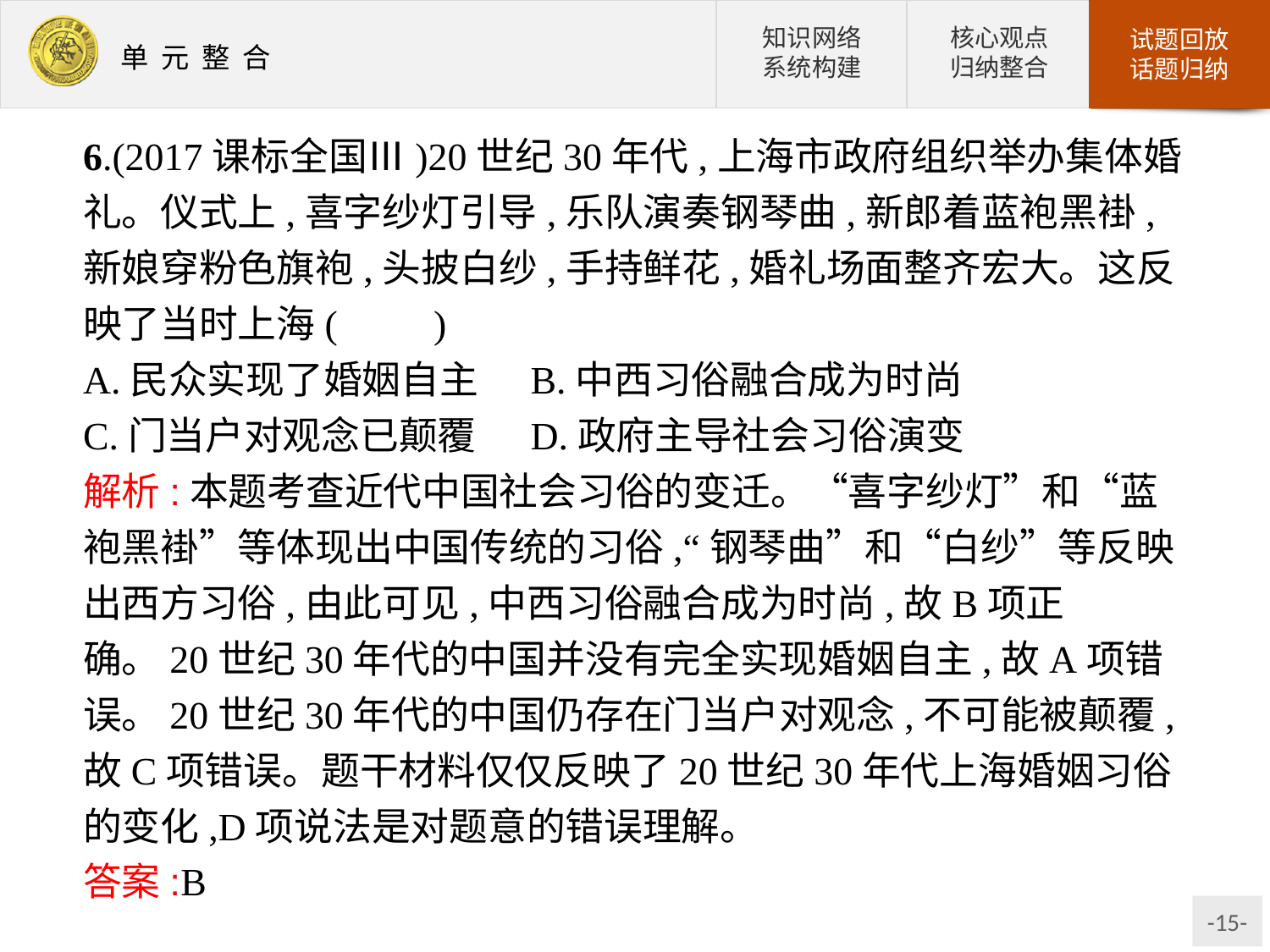

6.(2017课标全国Ⅲ)20世纪30年代,上海市政府组织举办集体婚礼。仪式上,喜字纱灯引导,乐队演奏钢琴曲,新郎着蓝袍黑褂,新娘穿粉色旗袍,头披白纱,手持鲜花,婚礼场面整齐宏大。这反映了当时上海(　　)
A.民众实现了婚姻自主	B.中西习俗融合成为时尚
C.门当户对观念已颠覆	D.政府主导社会习俗演变
解析:本题考查近代中国社会习俗的变迁。“喜字纱灯”和“蓝袍黑褂”等体现出中国传统的习俗,“钢琴曲”和“白纱”等反映出西方习俗,由此可见,中西习俗融合成为时尚,故B项正确。20世纪30年代的中国并没有完全实现婚姻自主,故A项错误。20世纪30年代的中国仍存在门当户对观念,不可能被颠覆,故C项错误。题干材料仅仅反映了20世纪30年代上海婚姻习俗的变化,D项说法是对题意的错误理解。
答案:B